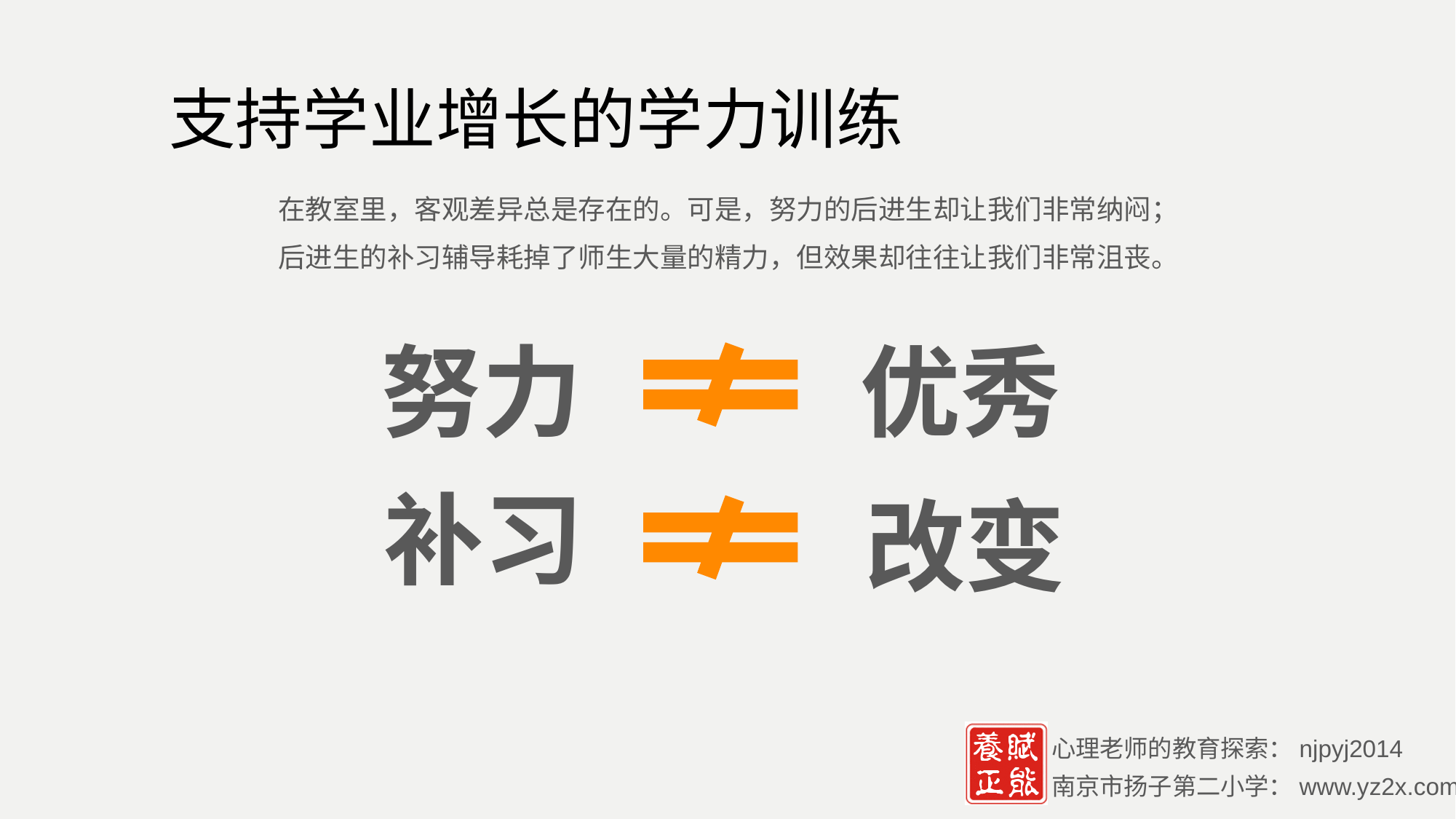

# 支持学业增长的学力训练
在教室里，客观差异总是存在的。可是，努力的后进生却让我们非常纳闷；
后进生的补习辅导耗掉了师生大量的精力，但效果却往往让我们非常沮丧。
努力
优秀

补习
改变